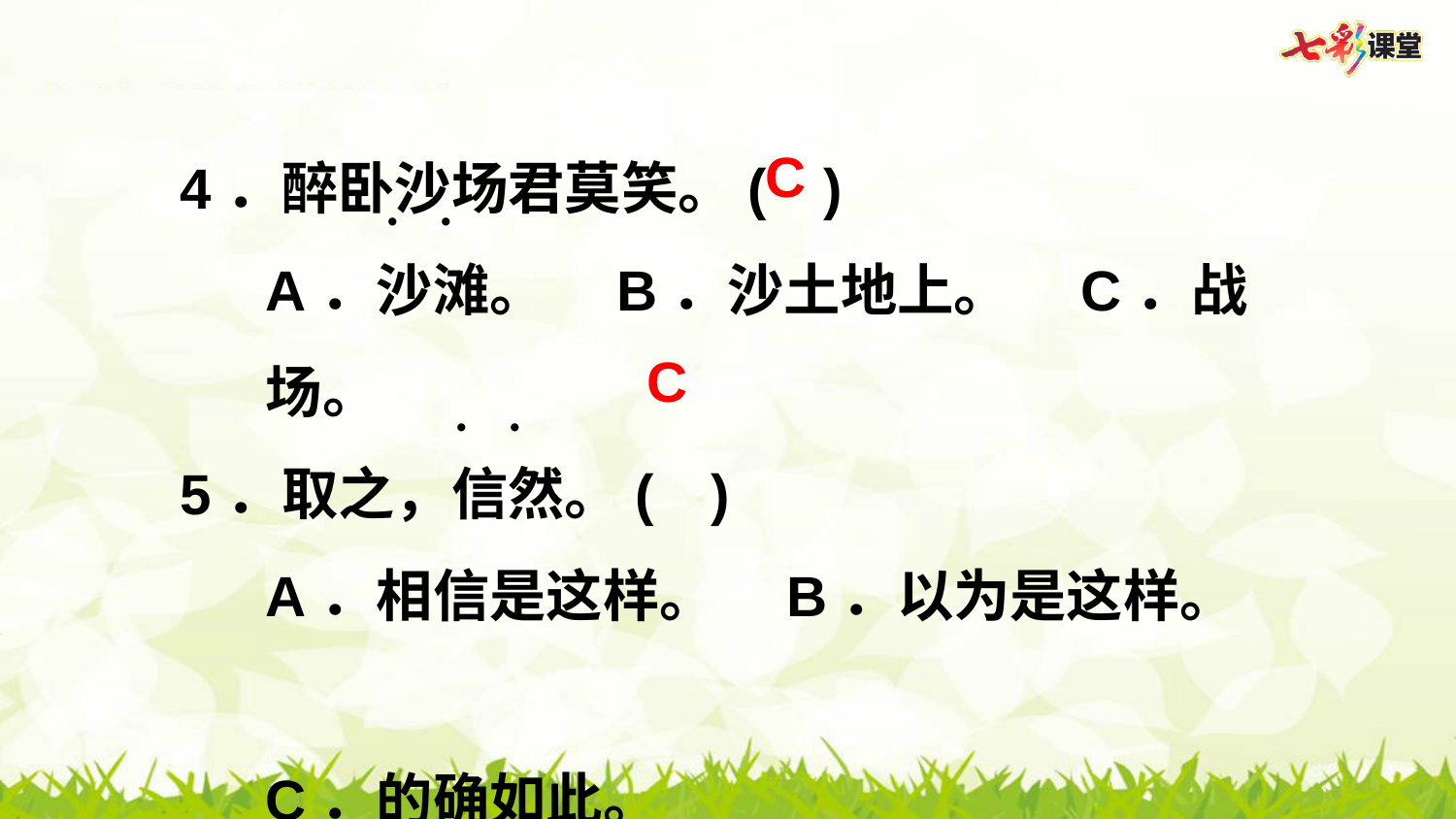

4．醉卧沙场君莫笑。(  )
A．沙滩。  B．沙土地上。  C．战场。
5．取之，信然。(  )
A．相信是这样。  B．以为是这样。
C．的确如此。
C
·  ·
C
·  ·